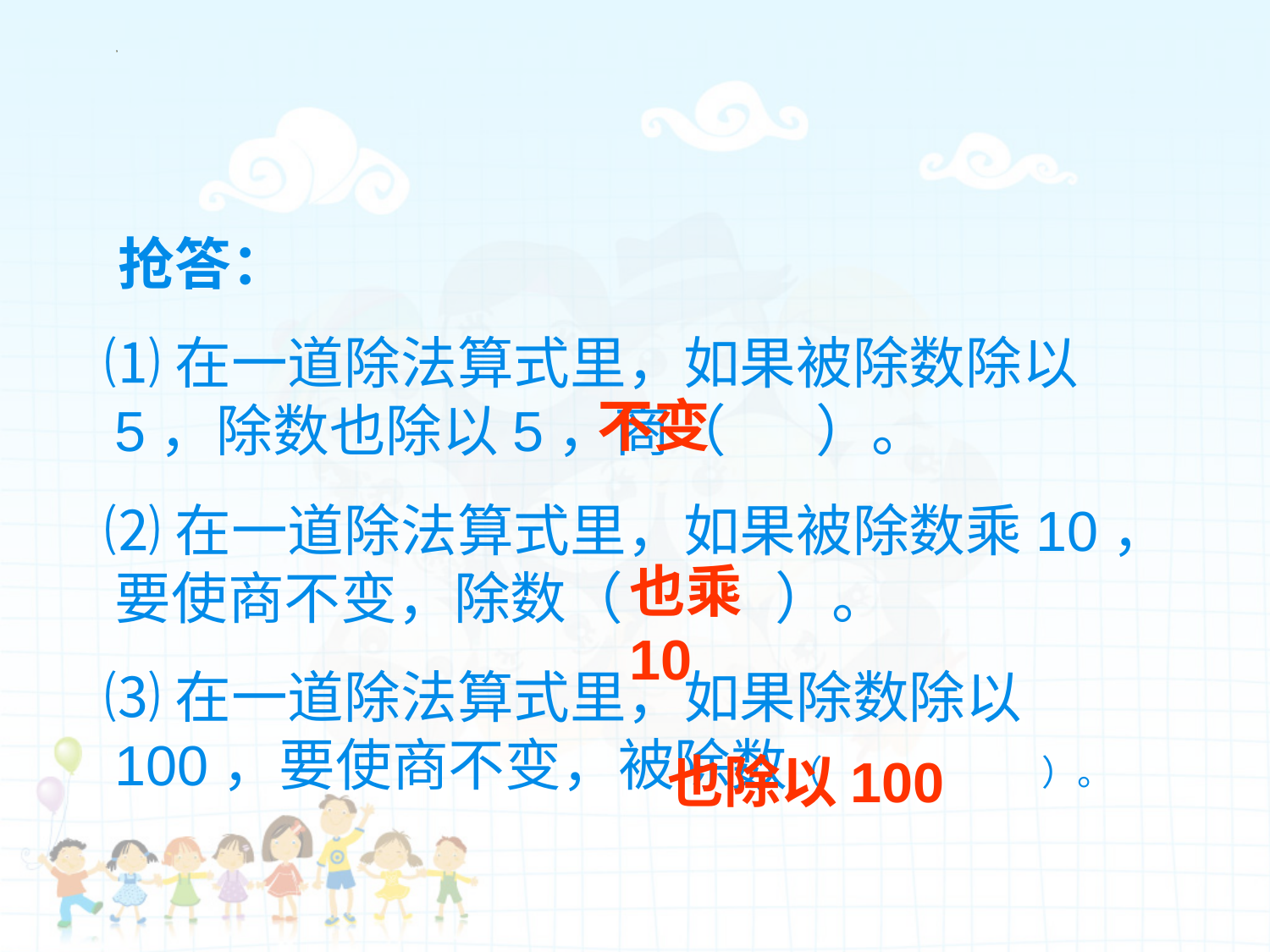

抢答：
  ⑴在一道除法算式里，如果被除数除以5，除数也除以5，商（       ）。
  ⑵在一道除法算式里，如果被除数乘10，要使商不变，除数（            ）。
  ⑶在一道除法算式里，如果除数除以100，要使商不变，被除数（                            ）。
不变
也乘10
也除以100